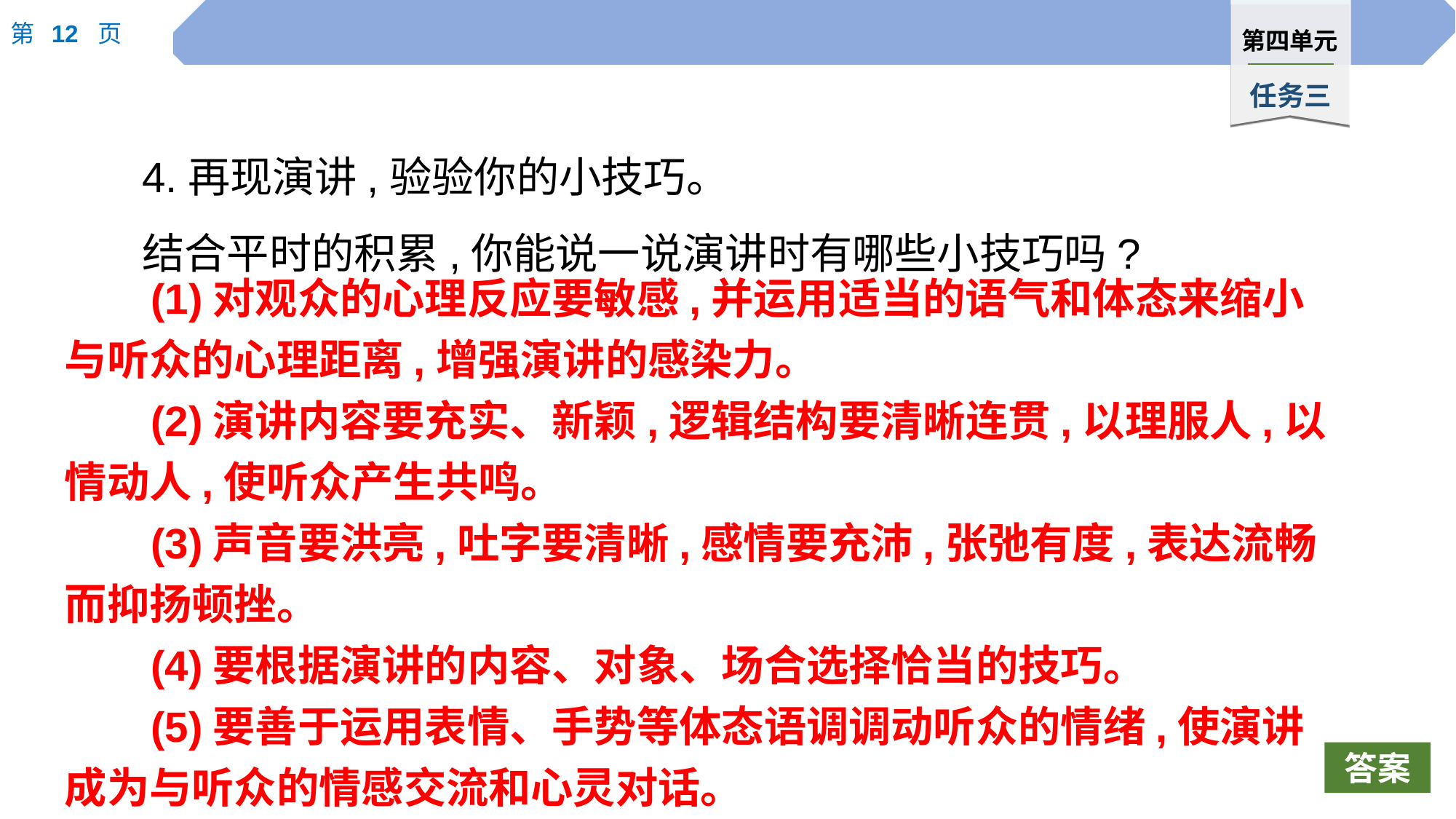

4.再现演讲,验验你的小技巧。
结合平时的积累,你能说一说演讲时有哪些小技巧吗?
(1)对观众的心理反应要敏感,并运用适当的语气和体态来缩小与听众的心理距离,增强演讲的感染力。
(2)演讲内容要充实、新颖,逻辑结构要清晰连贯,以理服人,以情动人,使听众产生共鸣。
(3)声音要洪亮,吐字要清晰,感情要充沛,张弛有度,表达流畅而抑扬顿挫。
(4)要根据演讲的内容、对象、场合选择恰当的技巧。
(5)要善于运用表情、手势等体态语调调动听众的情绪,使演讲成为与听众的情感交流和心灵对话。
答案